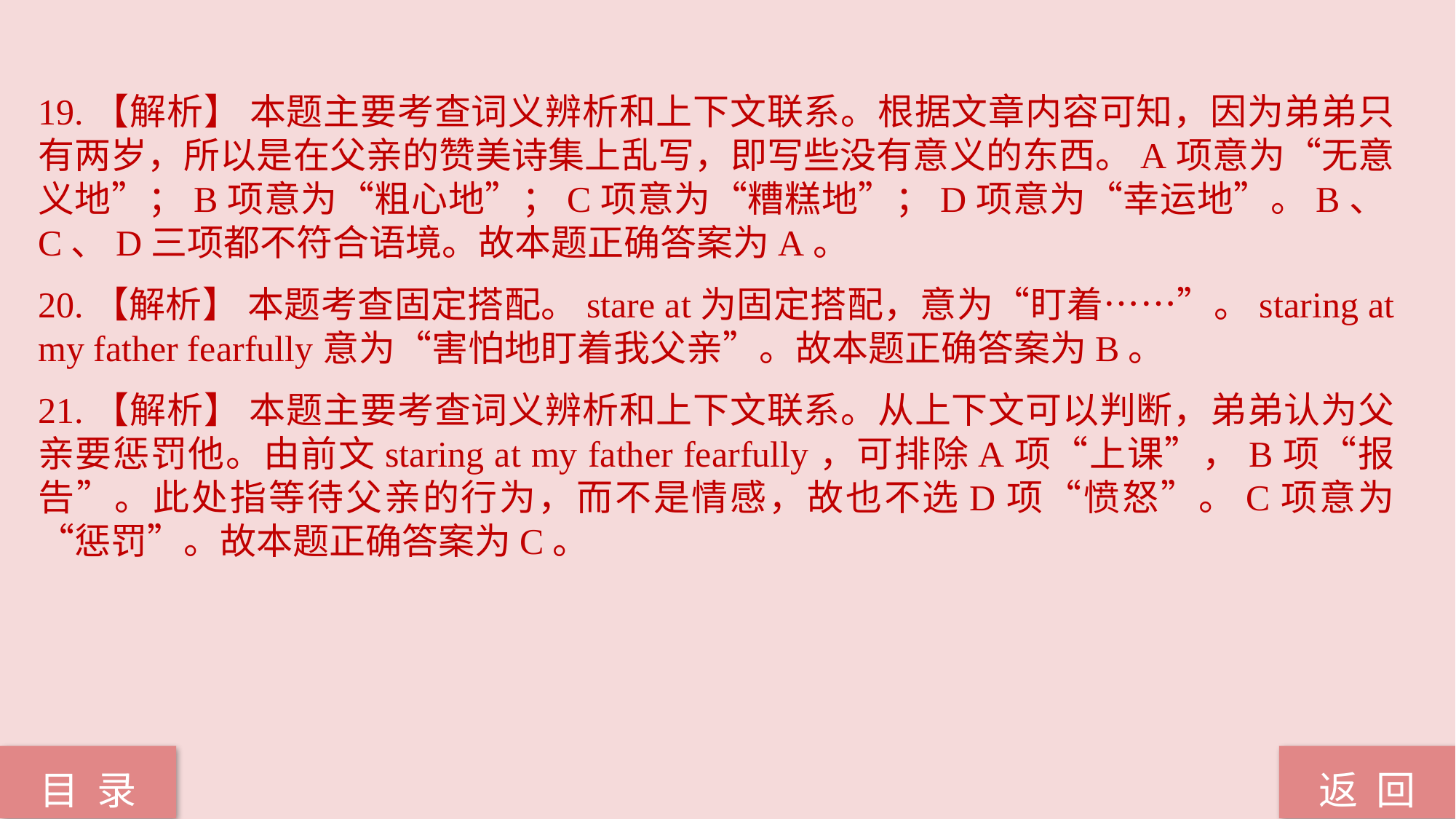

19.【解析】 本题主要考查词义辨析和上下文联系。根据文章内容可知，因为弟弟只有两岁，所以是在父亲的赞美诗集上乱写，即写些没有意义的东西。A项意为“无意义地”；B项意为“粗心地”；C项意为“糟糕地”；D项意为“幸运地”。B、C、D三项都不符合语境。故本题正确答案为A。
20.【解析】 本题考查固定搭配。stare at为固定搭配，意为“盯着……”。staring at my father fearfully意为“害怕地盯着我父亲”。故本题正确答案为B。
21.【解析】 本题主要考查词义辨析和上下文联系。从上下文可以判断，弟弟认为父亲要惩罚他。由前文staring at my father fearfully，可排除A项“上课”，B项“报告”。此处指等待父亲的行为，而不是情感，故也不选D项“愤怒”。C项意为“惩罚”。故本题正确答案为C。
返  回